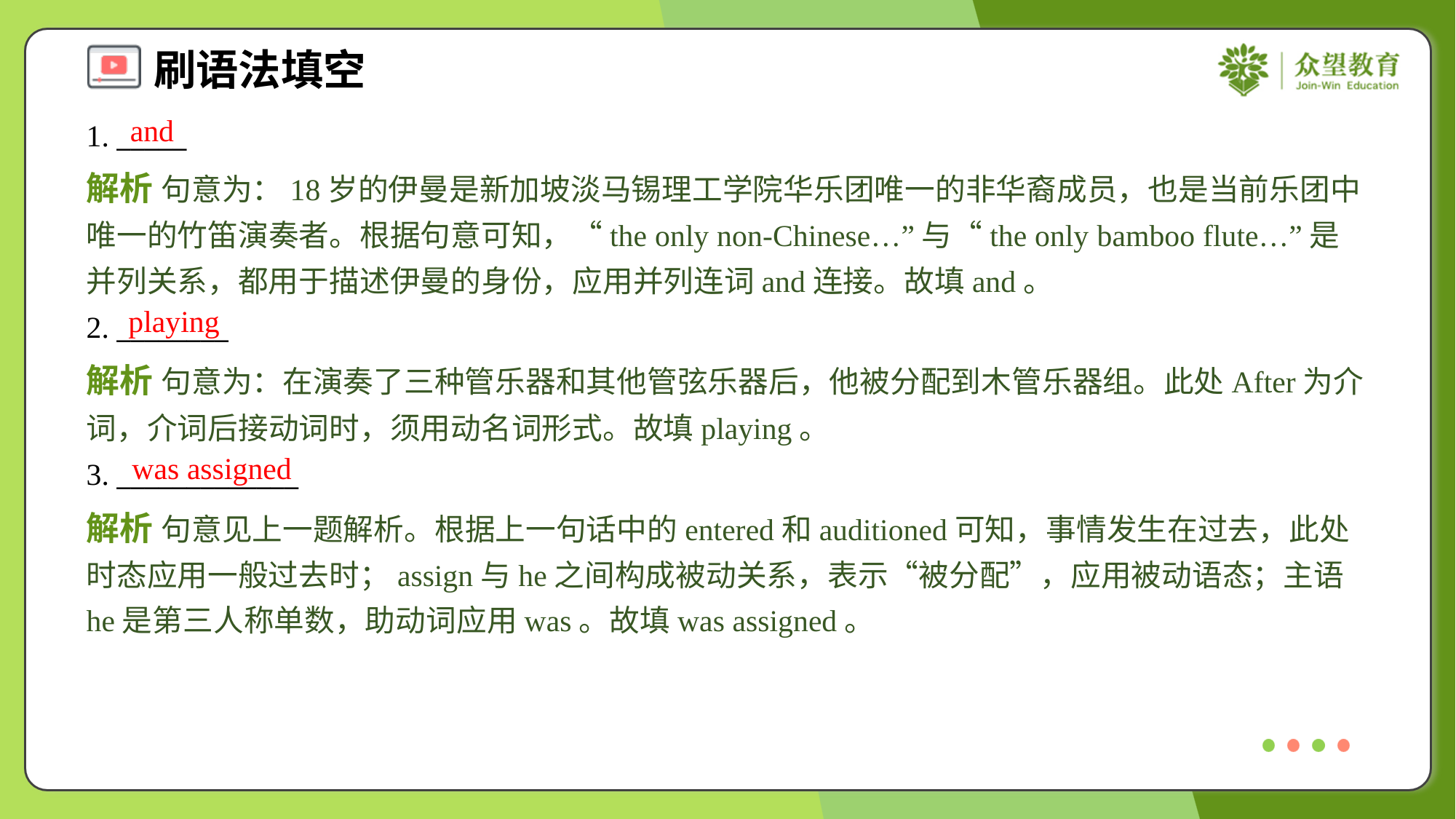

and
1. _____
解析 句意为：18岁的伊曼是新加坡淡马锡理工学院华乐团唯一的非华裔成员，也是当前乐团中唯一的竹笛演奏者。根据句意可知，“the only non-Chinese…”与“the only bamboo flute…”是并列关系，都用于描述伊曼的身份，应用并列连词and连接。故填and。
playing
2. ________
解析 句意为：在演奏了三种管乐器和其他管弦乐器后，他被分配到木管乐器组。此处After为介词，介词后接动词时，须用动名词形式。故填playing。
was assigned
3. _____________
解析 句意见上一题解析。根据上一句话中的entered和auditioned可知，事情发生在过去，此处时态应用一般过去时；assign与he之间构成被动关系，表示“被分配”，应用被动语态；主语he是第三人称单数，助动词应用was。故填was assigned。